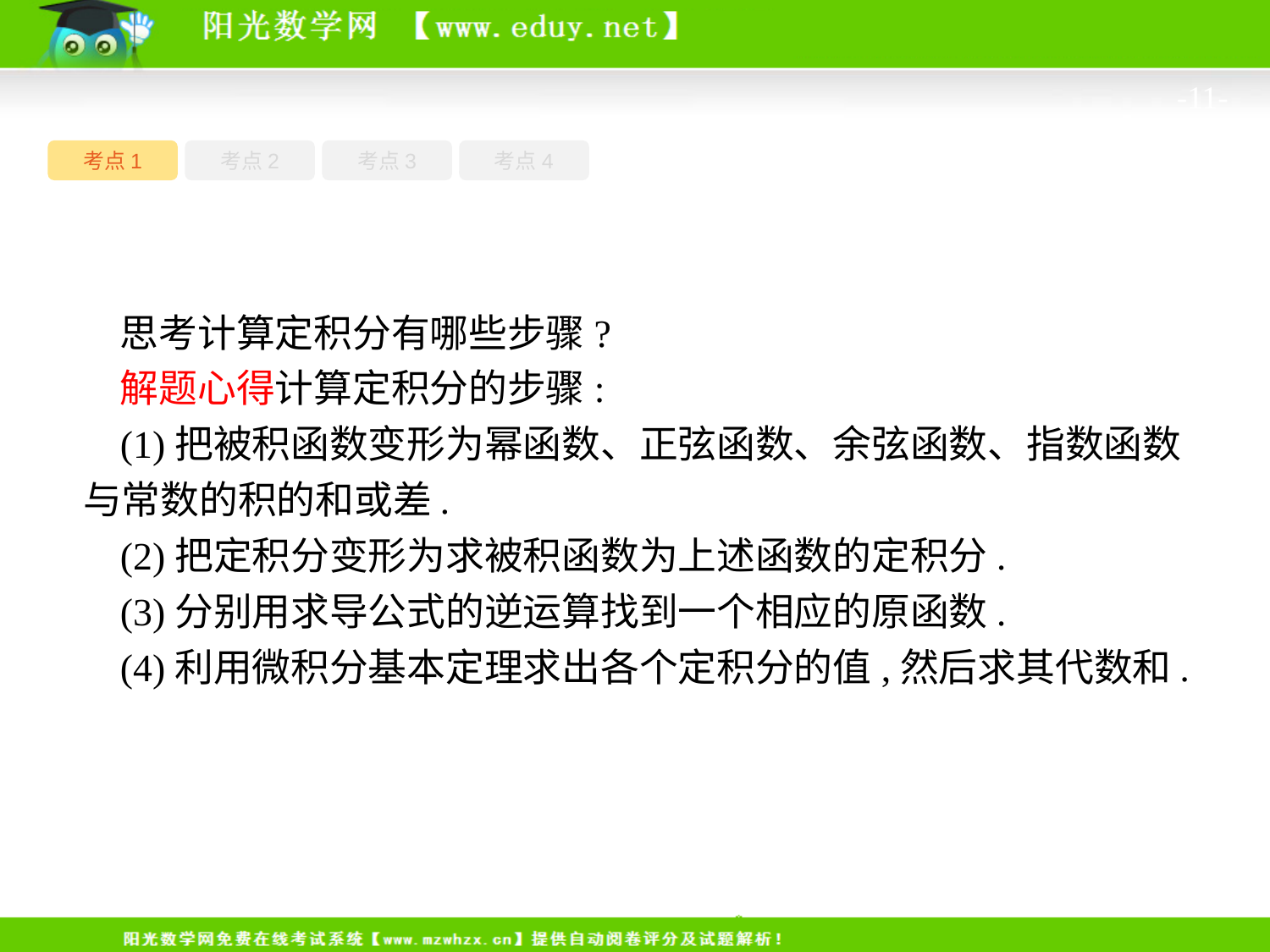

-11-
考点1
考点3
考点4
考点2
思考计算定积分有哪些步骤?
解题心得计算定积分的步骤:
(1)把被积函数变形为幂函数、正弦函数、余弦函数、指数函数与常数的积的和或差.
(2)把定积分变形为求被积函数为上述函数的定积分.
(3)分别用求导公式的逆运算找到一个相应的原函数.
(4)利用微积分基本定理求出各个定积分的值,然后求其代数和.